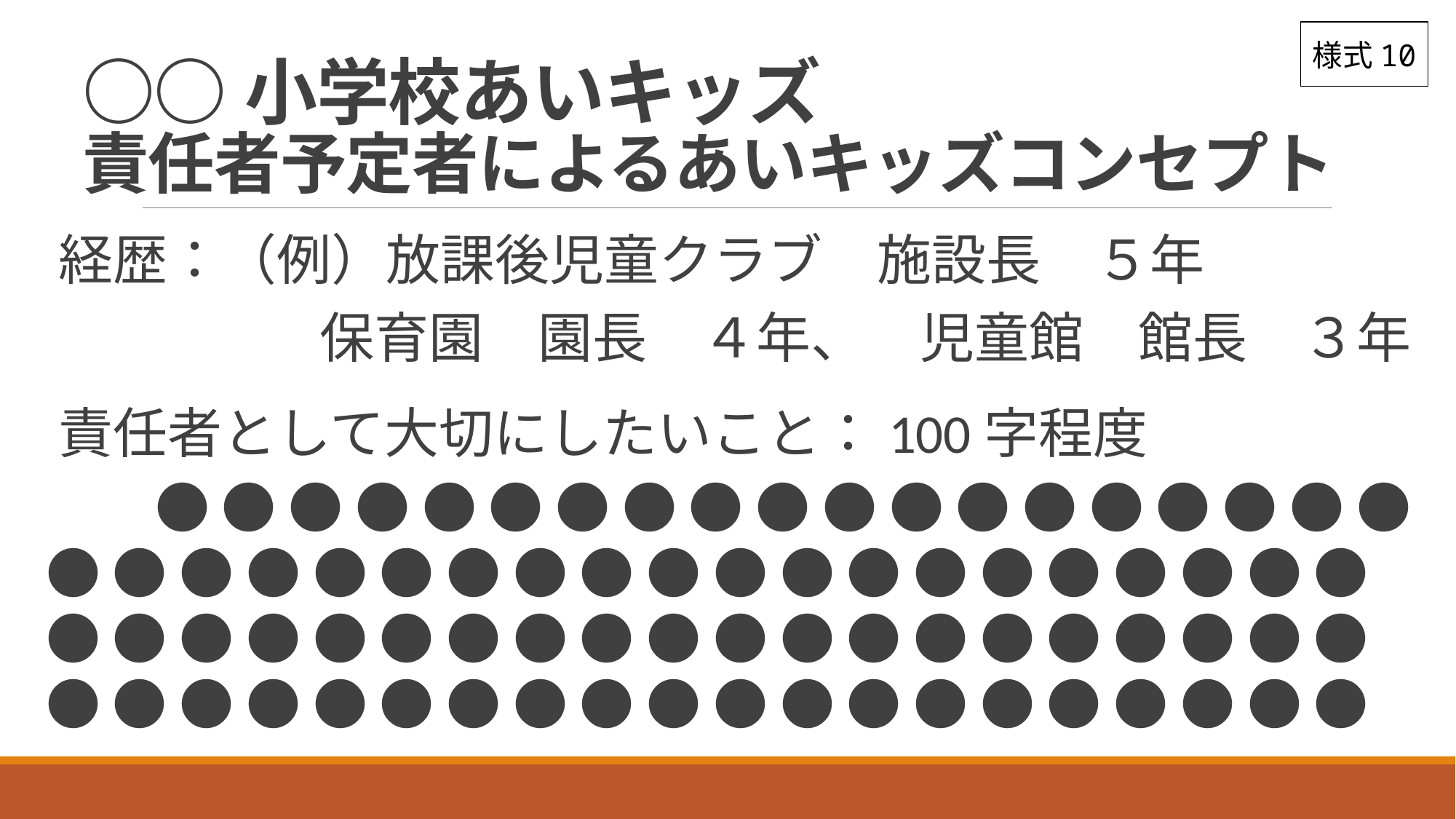

様式10
# ○○小学校あいキッズ 責任者予定者によるあいキッズコンセプト
経歴：（例）放課後児童クラブ　施設長　５年
　                 保育園　園長　４年、　児童館　館長　３年
責任者として大切にしたいこと：100字程度
　　● ● ● ● ● ● ● ● ● ● ● ● ● ● ● ● ● ● ● ● ● ● ● ● ● ● ● ● ● ● ● ● ● ● ● ● ● ● ● ● ● ● ● ● ● ● ● ● ● ● ● ● ● ● ● ● ● ● ● ● ● ● ● ● ● ● ● ● ● ● ● ● ● ● ● ● ● ● ●